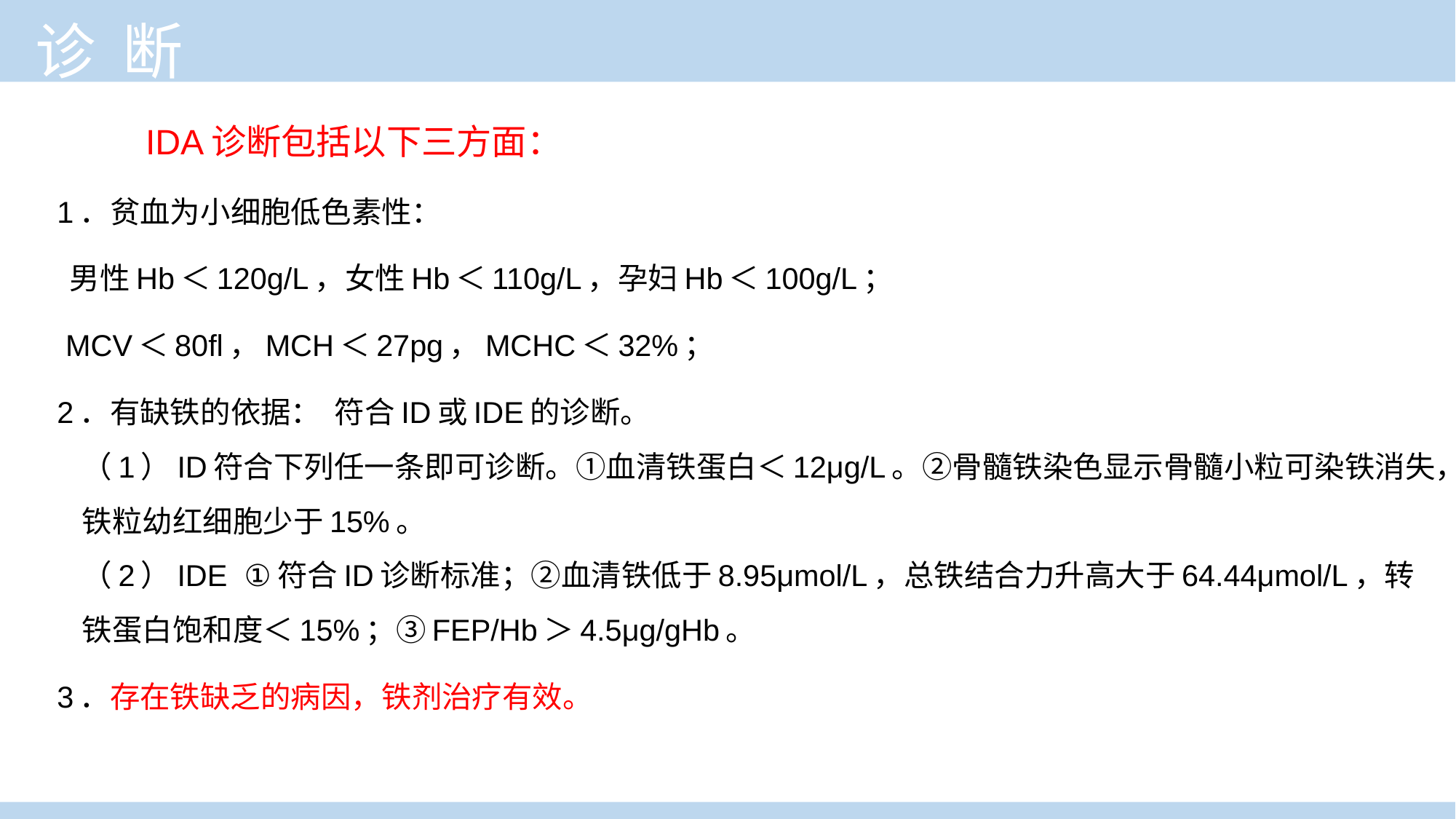

诊  断
         IDA诊断包括以下三方面：
1．贫血为小细胞低色素性：
 男性Hb＜120g/L，女性Hb＜110g/L，孕妇Hb＜100g/L；
 MCV＜80fl，MCH＜27pg，MCHC＜32%；
2．有缺铁的依据：  符合ID或IDE的诊断。
（1）ID符合下列任一条即可诊断。①血清铁蛋白＜12μg/L。②骨髓铁染色显示骨髓小粒可染铁消失，铁粒幼红细胞少于15%。
（2）IDE  ①符合ID诊断标准；②血清铁低于8.95μmol/L，总铁结合力升高大于64.44μmol/L，转铁蛋白饱和度＜15%；③FEP/Hb＞4.5μg/gHb。
3．存在铁缺乏的病因，铁剂治疗有效。